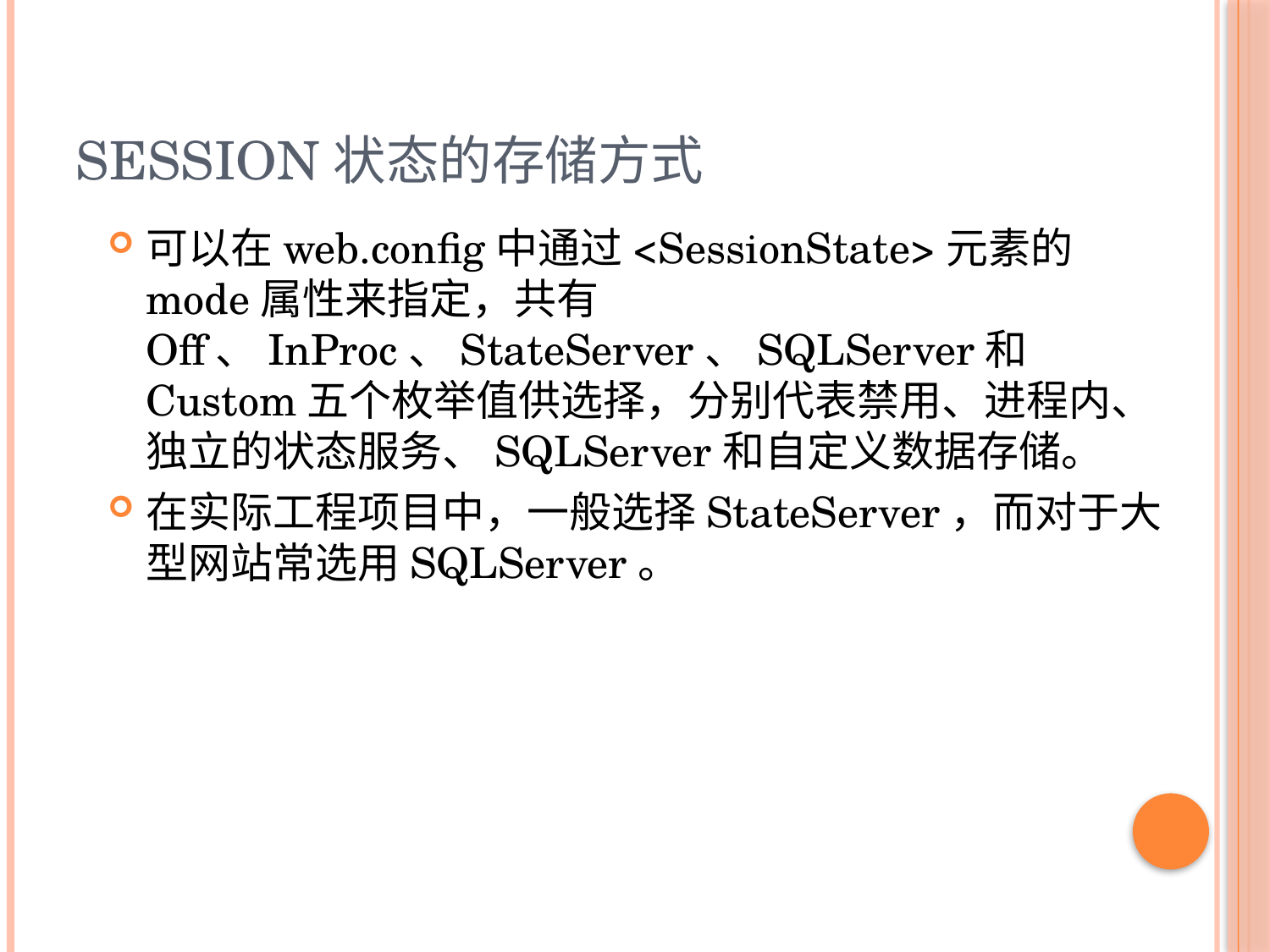

# Session状态的存储方式
可以在web.config中通过<SessionState>元素的mode属性来指定，共有Off、InProc、StateServer、SQLServer和Custom五个枚举值供选择，分别代表禁用、进程内、独立的状态服务、SQLServer和自定义数据存储。
在实际工程项目中，一般选择StateServer，而对于大型网站常选用SQLServer。
31